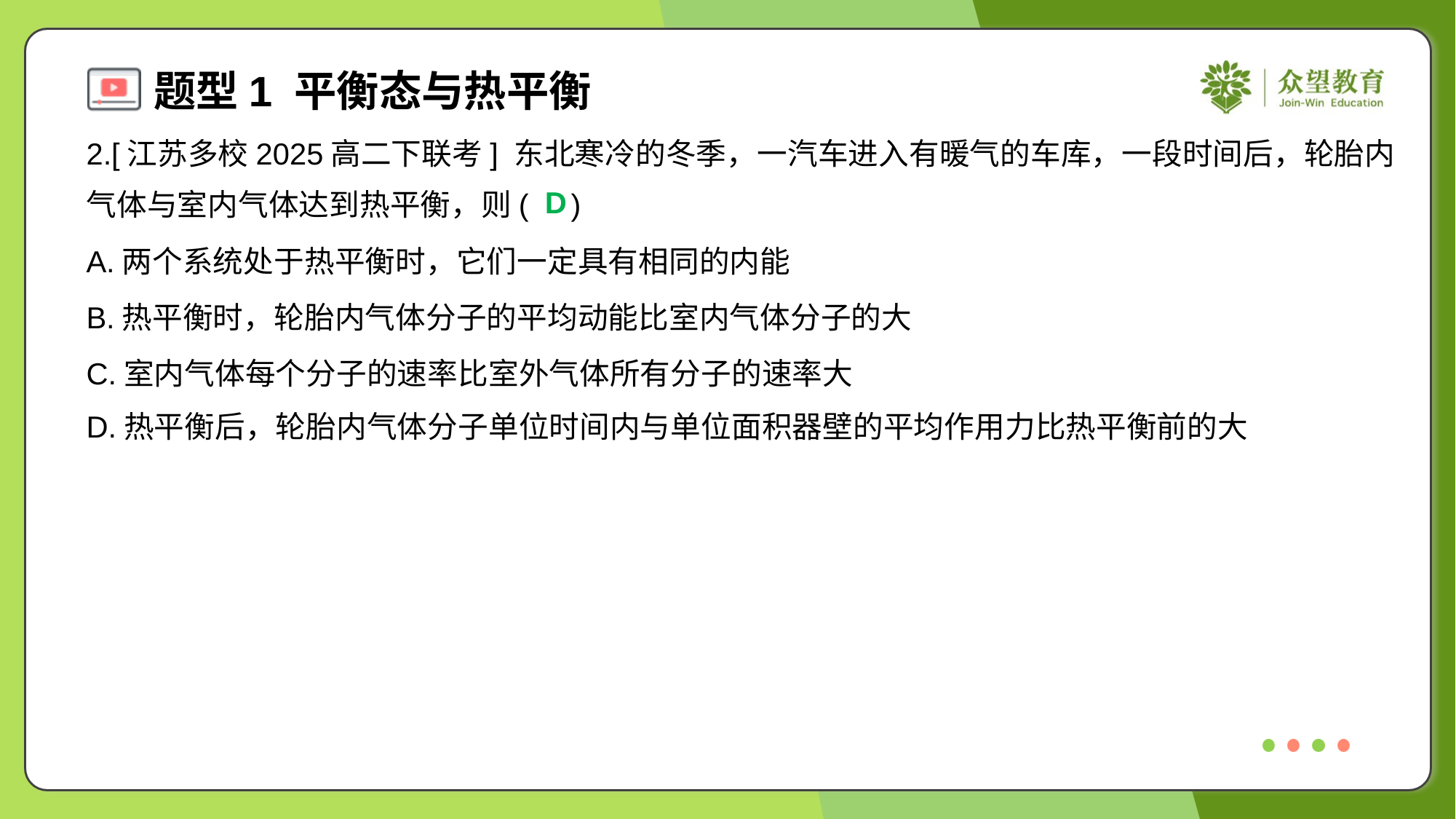

2.[江苏多校2025高二下联考] 东北寒冷的冬季，一汽车进入有暖气的车库，一段时间后，轮胎内
气体与室内气体达到热平衡，则(     )
D
A.两个系统处于热平衡时，它们一定具有相同的内能
B.热平衡时，轮胎内气体分子的平均动能比室内气体分子的大
C.室内气体每个分子的速率比室外气体所有分子的速率大
D.热平衡后，轮胎内气体分子单位时间内与单位面积器壁的平均作用力比热平衡前的大